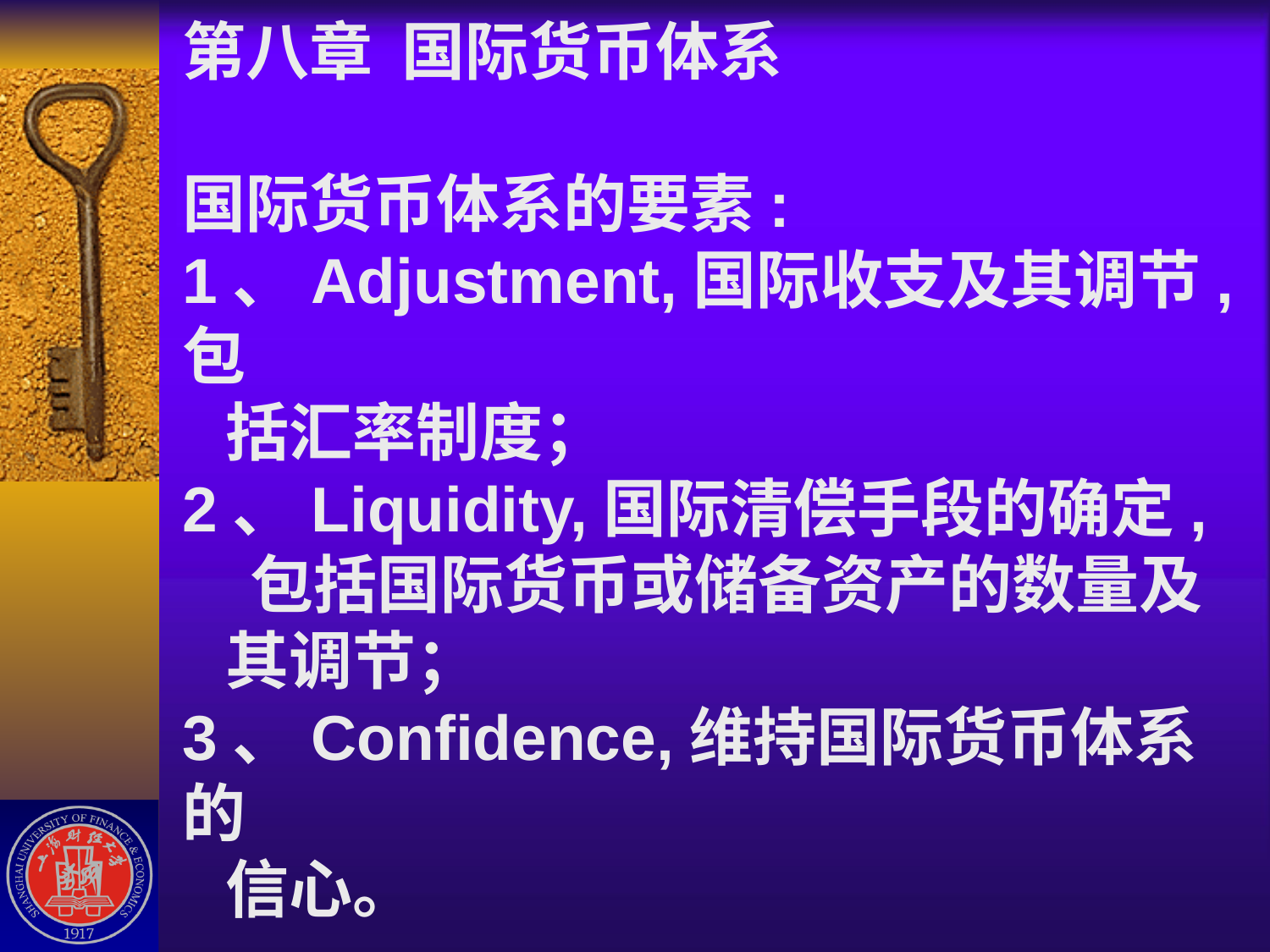

# 第八章  国际货币体系 国际货币体系的要素: 1、Adjustment,国际收支及其调节,包 括汇率制度； 2、Liquidity,国际清偿手段的确定, 包括国际货币或储备资产的数量及 其调节； 3、Confidence,维持国际货币体系的 信心。